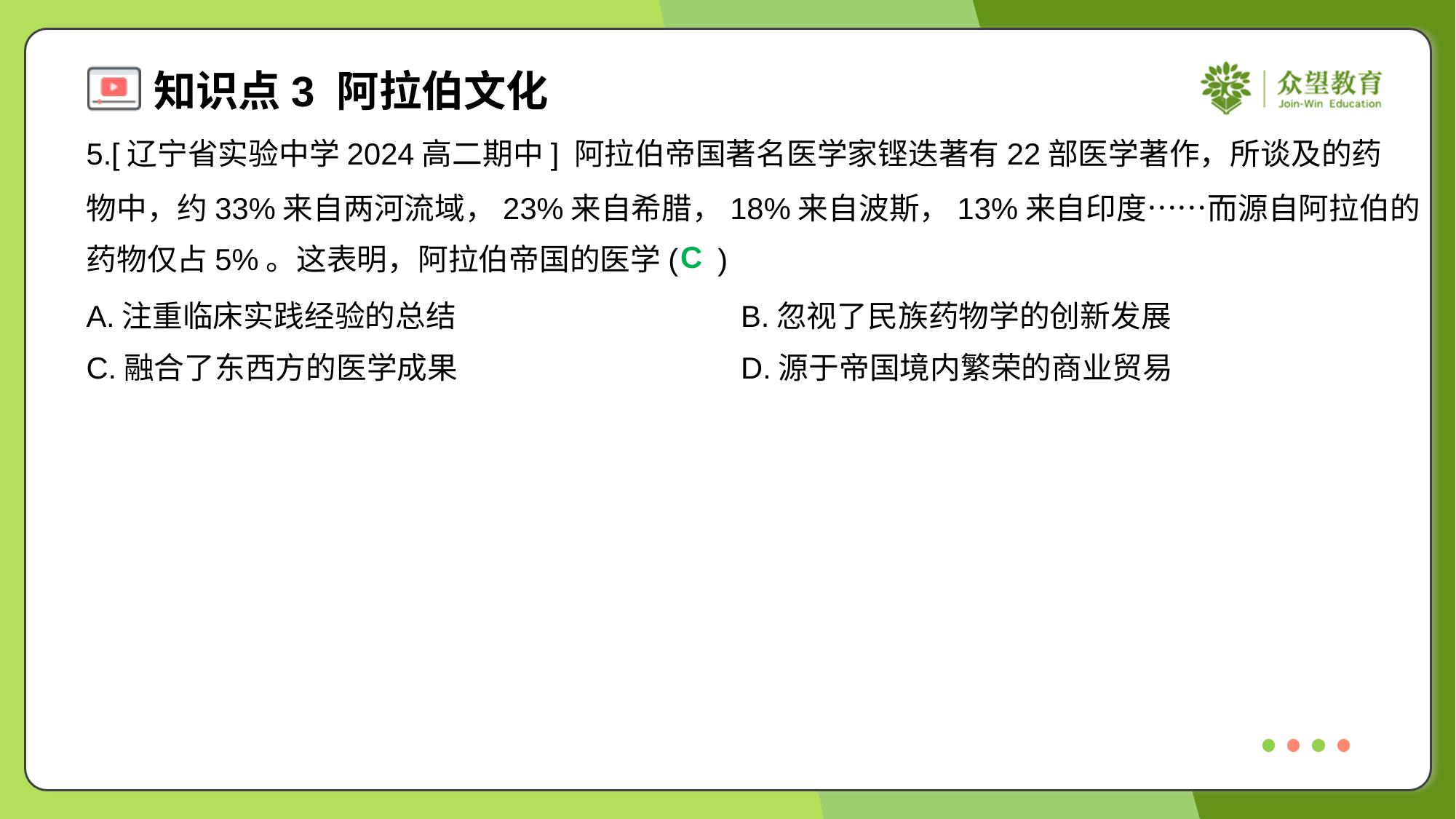

5.[辽宁省实验中学2024高二期中] 阿拉伯帝国著名医学家铿迭著有22部医学著作，所谈及的药
物中，约33%来自两河流域，23%来自希腊，18%来自波斯，13%来自印度……而源自阿拉伯的
药物仅占5%。这表明，阿拉伯帝国的医学(     )
C
A.注重临床实践经验的总结	B.忽视了民族药物学的创新发展
C.融合了东西方的医学成果	D.源于帝国境内繁荣的商业贸易